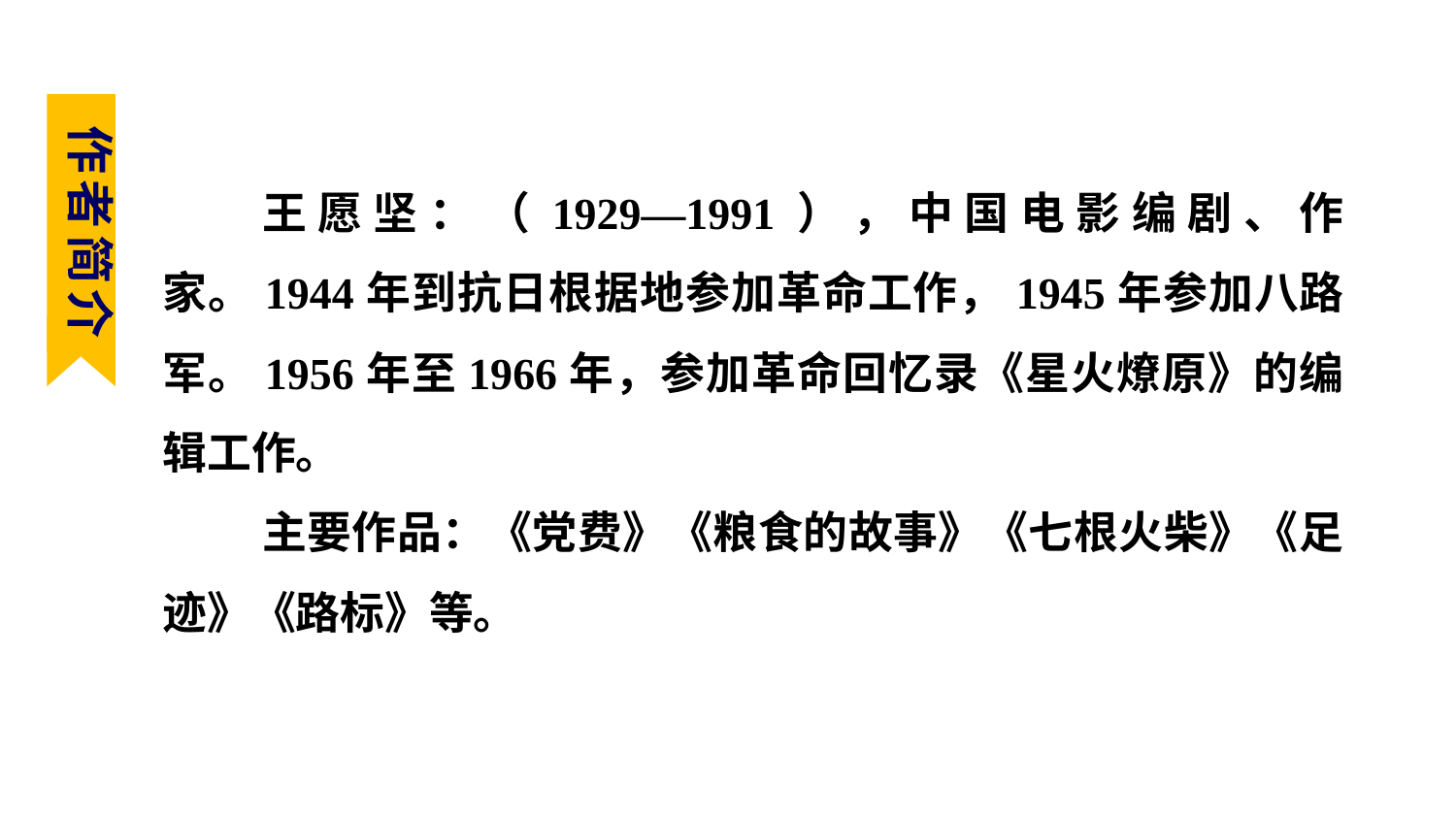

预习资料速查

作者简介
王愿坚：（1929—1991），中国电影编剧、作家。1944年到抗日根据地参加革命工作，1945年参加八路军。1956年至1966年，参加革命回忆录《星火燎原》的编辑工作。
主要作品：《党费》《粮食的故事》《七根火柴》《足迹》《路标》等。